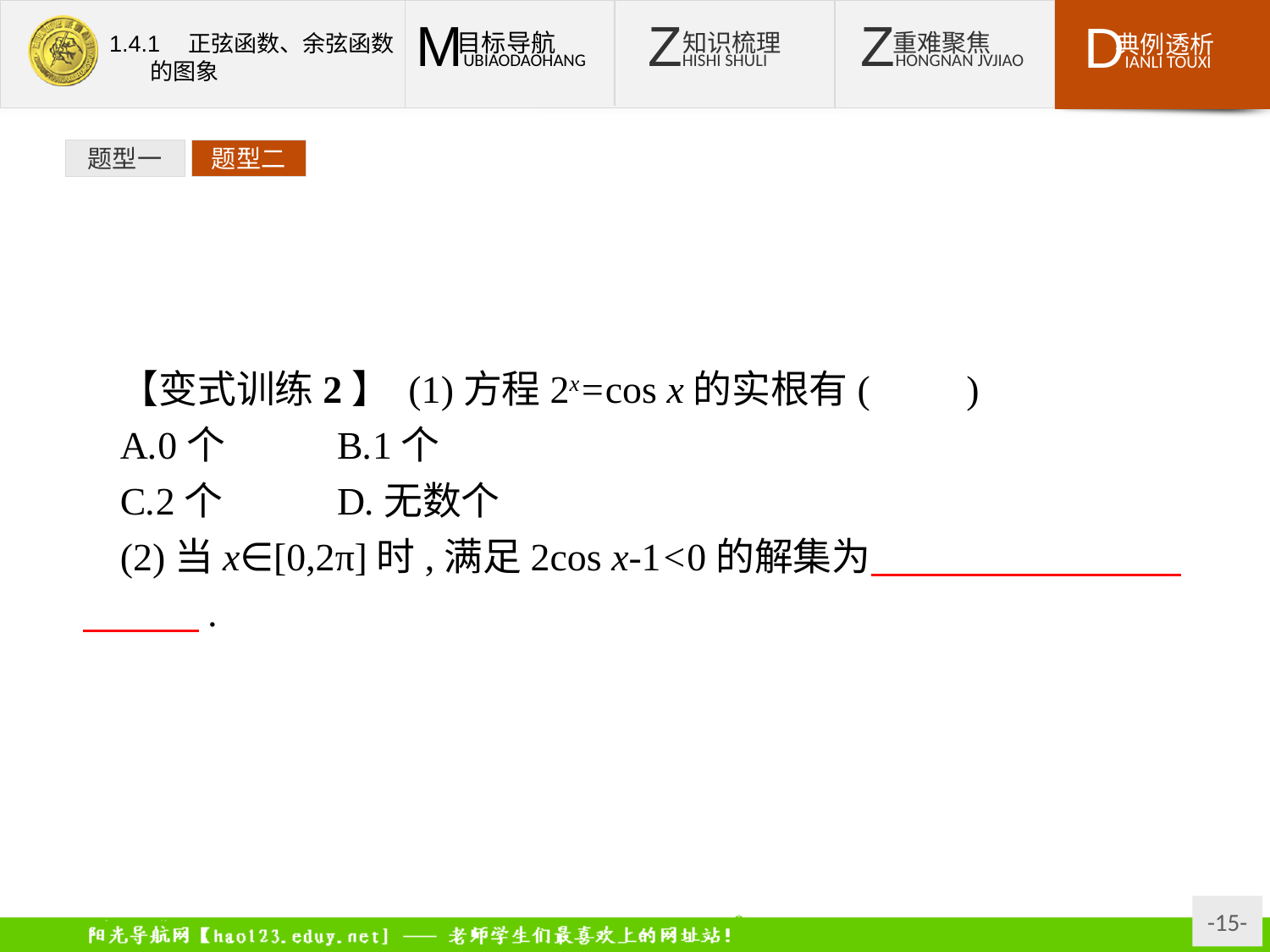

题型一
题型二
【变式训练2】 (1)方程2x=cos x的实根有(　　)
A.0个	B.1个
C.2个	D.无数个
(2)当x∈[0,2π]时,满足2cos x-1<0的解集为　　　　　　　　　　　.